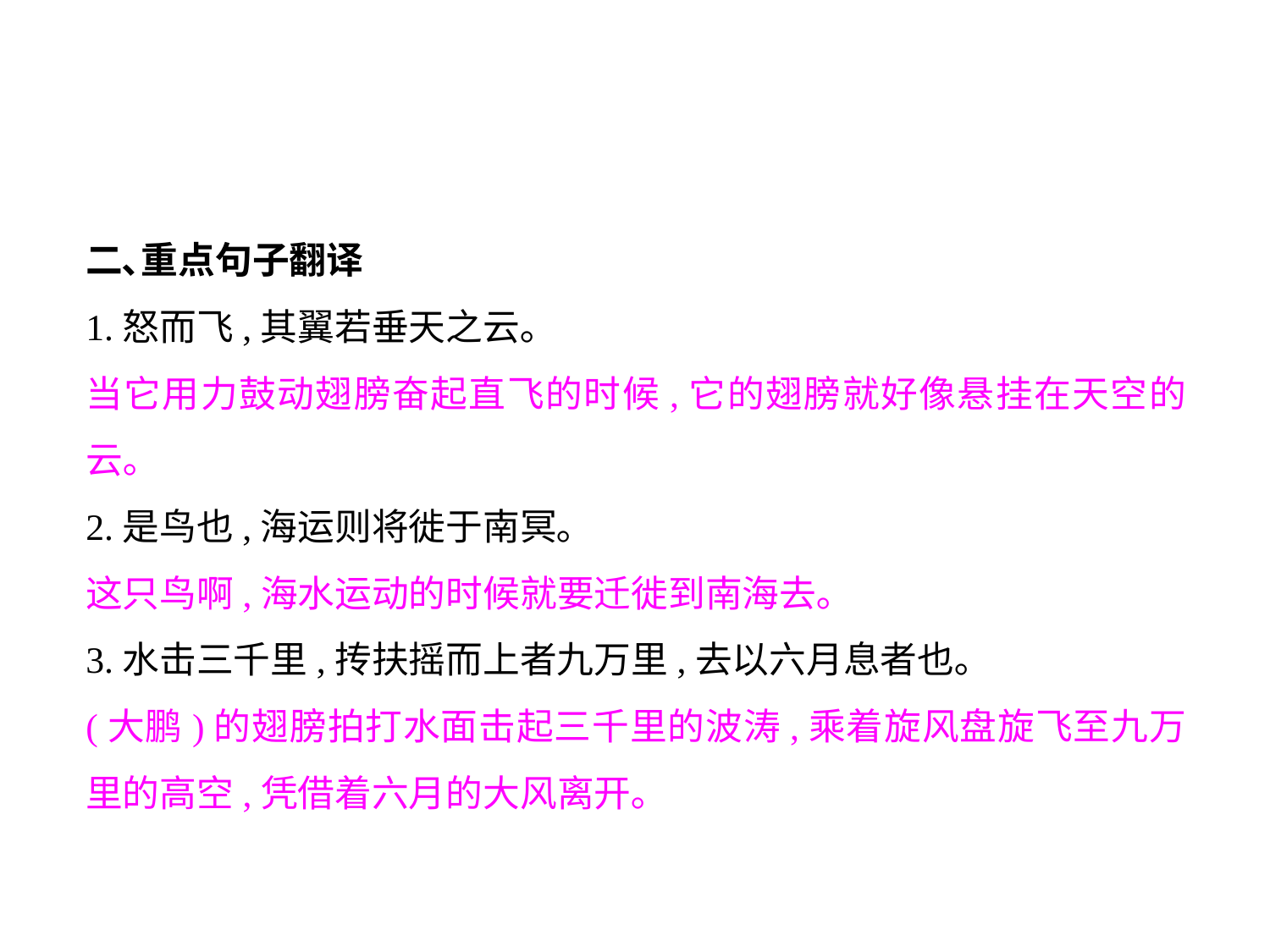

二､重点句子翻译
1.怒而飞,其翼若垂天之云｡
当它用力鼓动翅膀奋起直飞的时候,它的翅膀就好像悬挂在天空的云｡
2.是鸟也,海运则将徙于南冥｡
这只鸟啊,海水运动的时候就要迁徙到南海去｡
3.水击三千里,抟扶摇而上者九万里,去以六月息者也｡
(大鹏)的翅膀拍打水面击起三千里的波涛,乘着旋风盘旋飞至九万里的高空,凭借着六月的大风离开｡